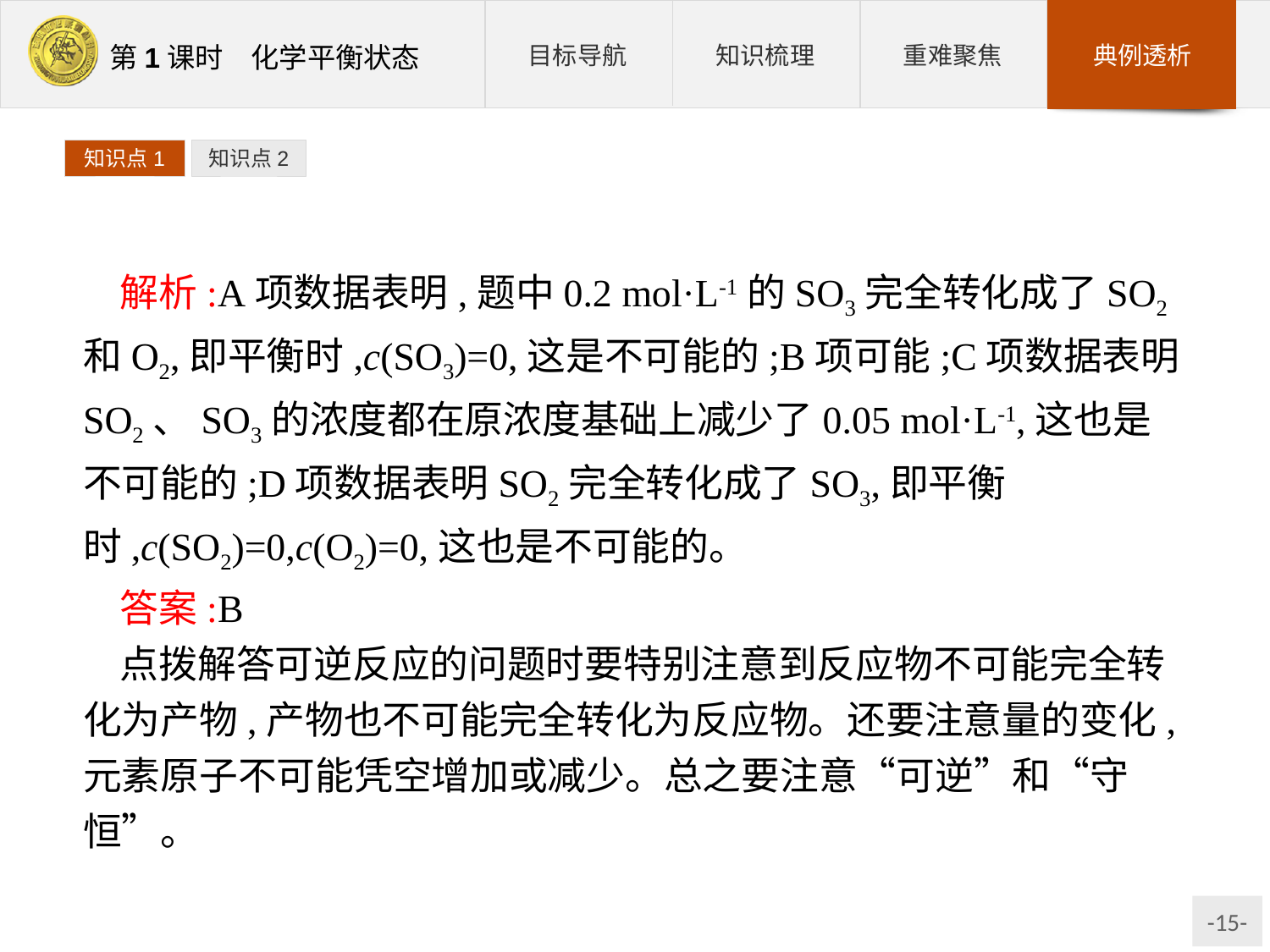

知识点1
知识点2
解析:A项数据表明,题中0.2 mol·L-1的SO3完全转化成了SO2和O2,即平衡时,c(SO3)=0,这是不可能的;B项可能;C项数据表明SO2、SO3的浓度都在原浓度基础上减少了0.05 mol·L-1,这也是不可能的;D项数据表明SO2完全转化成了SO3,即平衡时,c(SO2)=0,c(O2)=0,这也是不可能的。
答案:B
点拨解答可逆反应的问题时要特别注意到反应物不可能完全转化为产物,产物也不可能完全转化为反应物。还要注意量的变化,元素原子不可能凭空增加或减少。总之要注意“可逆”和“守恒”。